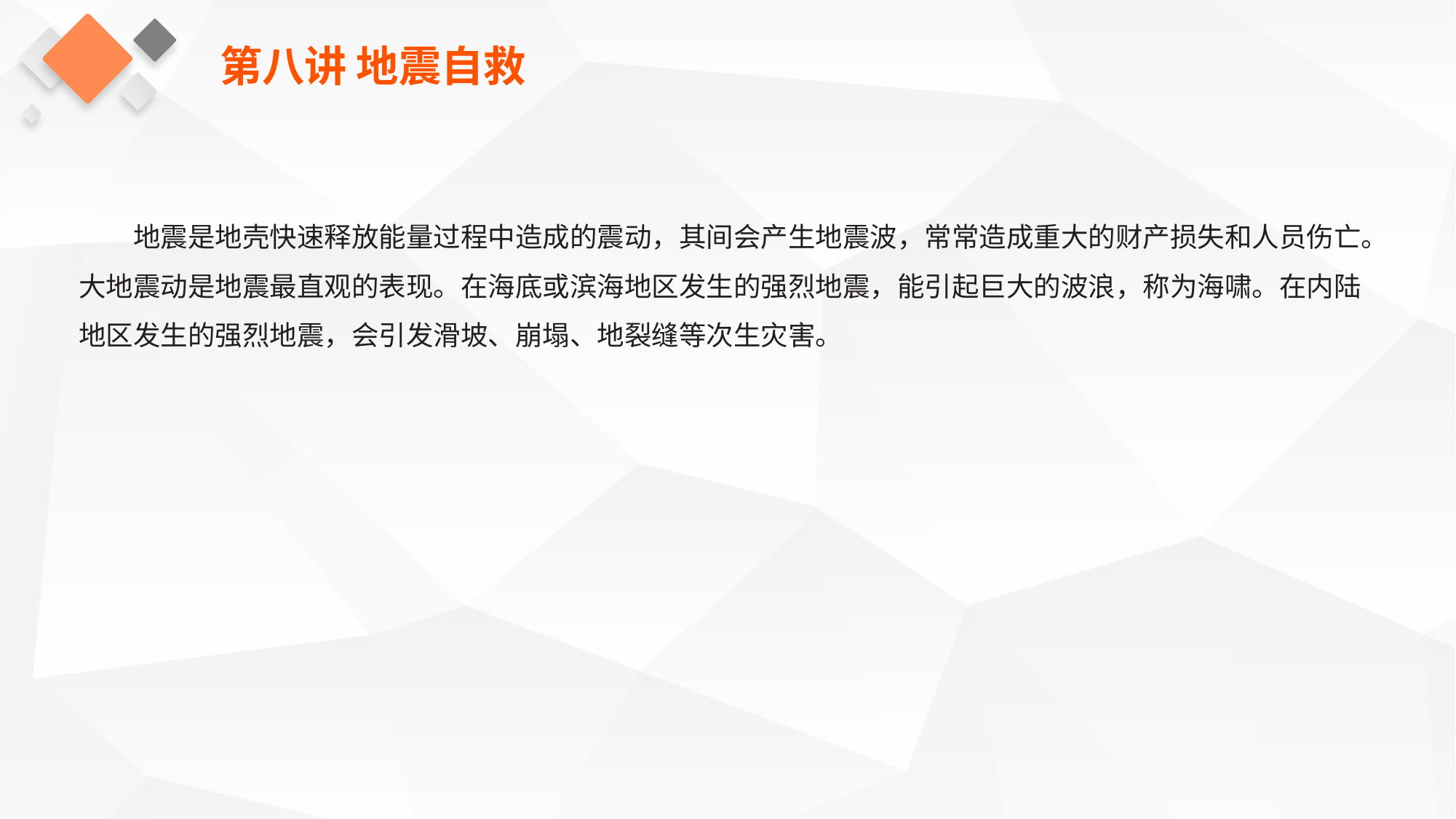

第八讲 地震自救

地震是地壳快速释放能量过程中造成的震动，其间会产生地震波，常常造成重大的财产损失和人员伤亡。大地震动是地震最直观的表现。在海底或滨海地区发生的强烈地震，能引起巨大的波浪，称为海啸。在内陆地区发生的强烈地震，会引发滑坡、崩塌、地裂缝等次生灾害。